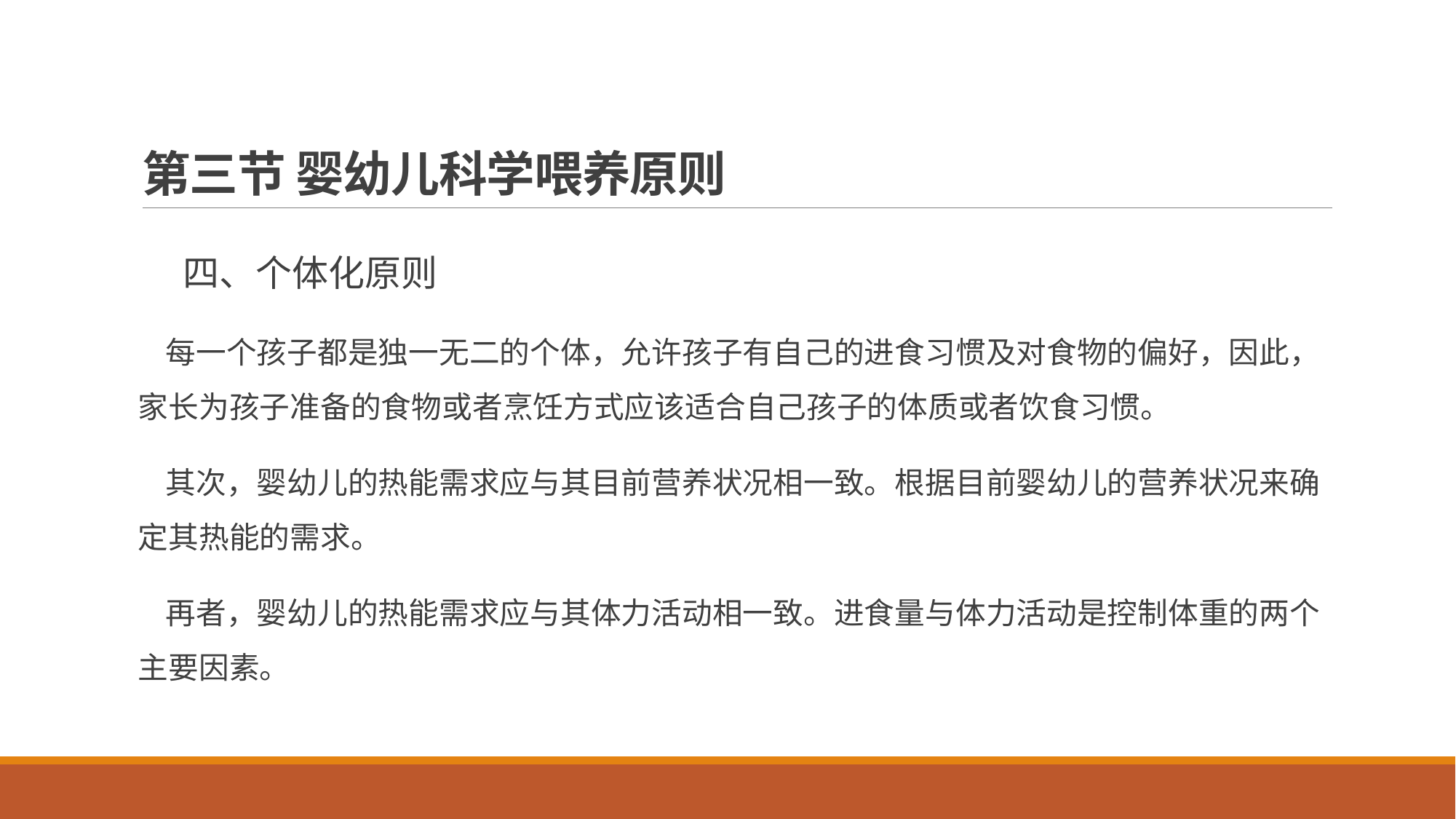

# 第三节 婴幼儿科学喂养原则
四、个体化原则
   每一个孩子都是独一无二的个体，允许孩子有自己的进食习惯及对食物的偏好，因此，家长为孩子准备的食物或者烹饪方式应该适合自己孩子的体质或者饮食习惯。
   其次，婴幼儿的热能需求应与其目前营养状况相一致。根据目前婴幼儿的营养状况来确定其热能的需求。
   再者，婴幼儿的热能需求应与其体力活动相一致。进食量与体力活动是控制体重的两个主要因素。